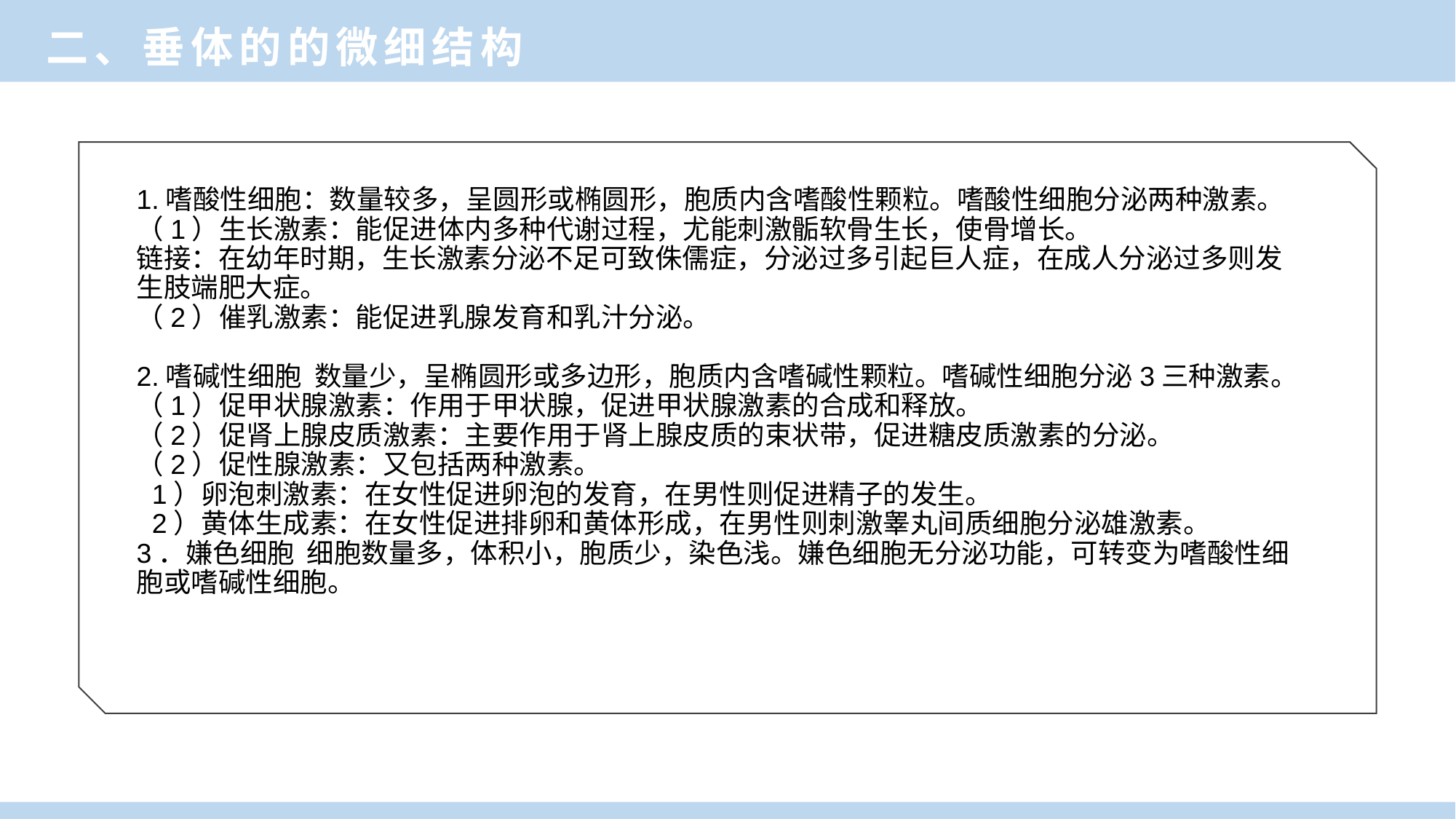

二、垂体的的微细结构

1.嗜酸性细胞：数量较多，呈圆形或椭圆形，胞质内含嗜酸性颗粒。嗜酸性细胞分泌两种激素。
（1）生长激素：能促进体内多种代谢过程，尤能刺激骺软骨生长，使骨增长。
链接：在幼年时期，生长激素分泌不足可致侏儒症，分泌过多引起巨人症，在成人分泌过多则发生肢端肥大症。
（2）催乳激素：能促进乳腺发育和乳汁分泌。

2.嗜碱性细胞  数量少，呈椭圆形或多边形，胞质内含嗜碱性颗粒。嗜碱性细胞分泌3三种激素。
（1）促甲状腺激素：作用于甲状腺，促进甲状腺激素的合成和释放。
（2）促肾上腺皮质激素：主要作用于肾上腺皮质的束状带，促进糖皮质激素的分泌。
（2）促性腺激素：又包括两种激素。
  1）卵泡刺激素：在女性促进卵泡的发育，在男性则促进精子的发生。
  2）黄体生成素：在女性促进排卵和黄体形成，在男性则刺激睾丸间质细胞分泌雄激素。
3．嫌色细胞  细胞数量多，体积小，胞质少，染色浅。嫌色细胞无分泌功能，可转变为嗜酸性细胞或嗜碱性细胞。